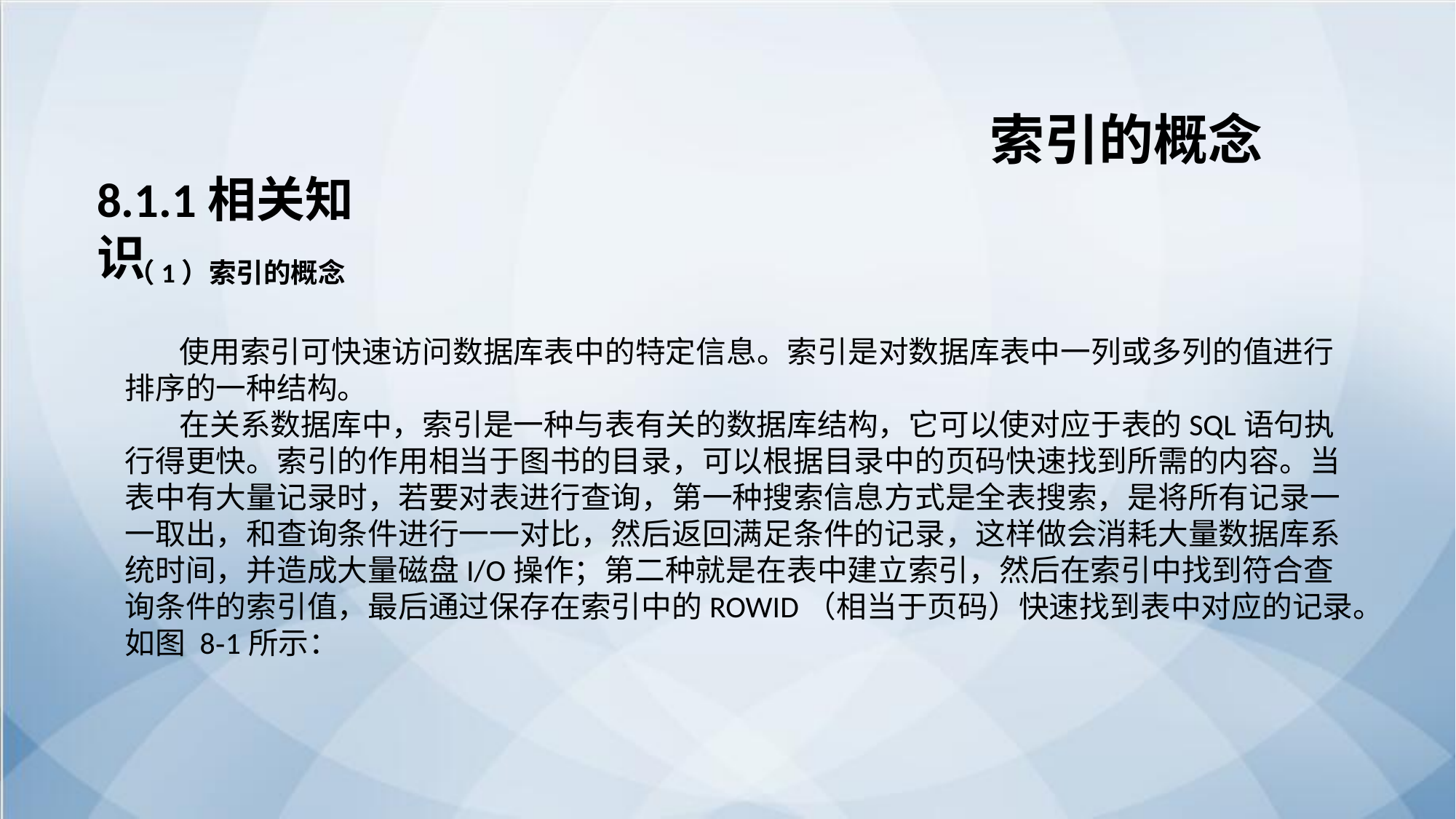

索引的概念
8.1.1相关知识
（1）索引的概念

使用索引可快速访问数据库表中的特定信息。索引是对数据库表中一列或多列的值进行排序的一种结构。
在关系数据库中，索引是一种与表有关的数据库结构，它可以使对应于表的SQL语句执行得更快。索引的作用相当于图书的目录，可以根据目录中的页码快速找到所需的内容。当表中有大量记录时，若要对表进行查询，第一种搜索信息方式是全表搜索，是将所有记录一一取出，和查询条件进行一一对比，然后返回满足条件的记录，这样做会消耗大量数据库系统时间，并造成大量磁盘I/O操作；第二种就是在表中建立索引，然后在索引中找到符合查询条件的索引值，最后通过保存在索引中的ROWID（相当于页码）快速找到表中对应的记录。如图 8‑1所示：